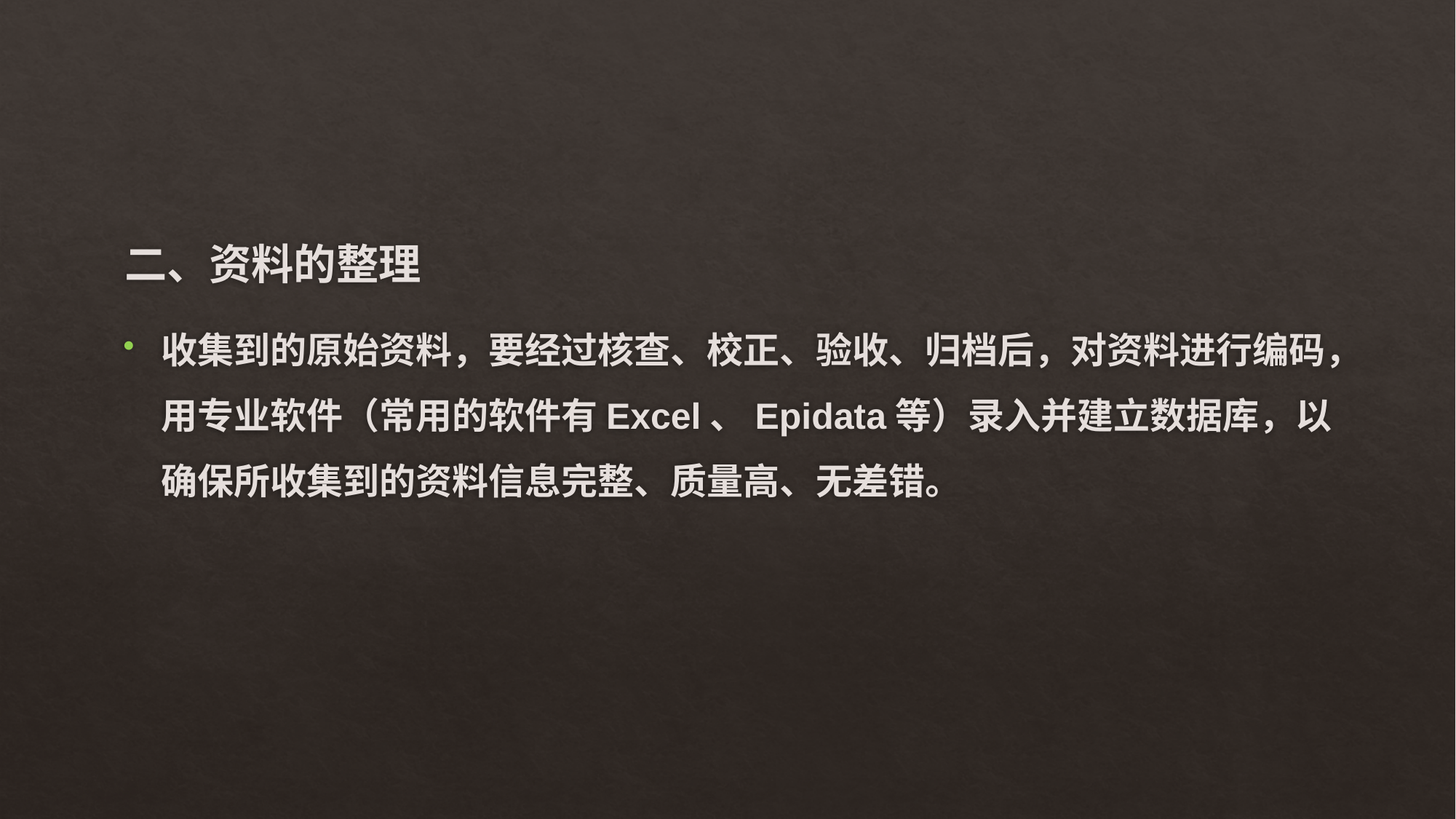

#
二、资料的整理
收集到的原始资料，要经过核查、校正、验收、归档后，对资料进行编码，用专业软件（常用的软件有Excel、Epidata等）录入并建立数据库，以确保所收集到的资料信息完整、质量高、无差错。